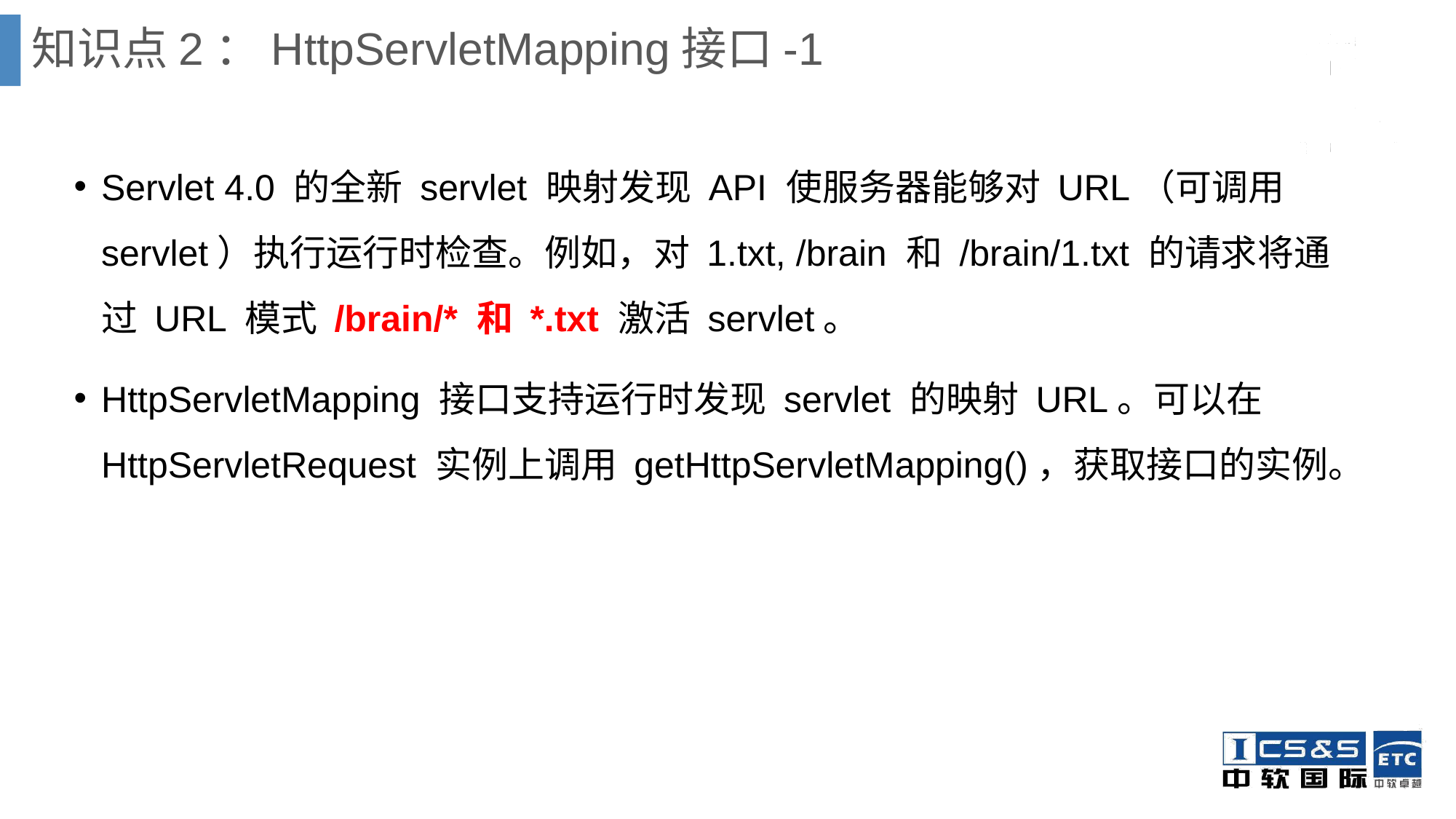

# 知识点2：HttpServletMapping接口-1
Servlet 4.0 的全新 servlet 映射发现 API 使服务器能够对 URL（可调用 servlet）执行运行时检查。例如，对 1.txt, /brain 和 /brain/1.txt 的请求将通过 URL 模式 /brain/* 和 *.txt 激活 servlet。
HttpServletMapping 接口支持运行时发现 servlet 的映射 URL。可以在 HttpServletRequest 实例上调用 getHttpServletMapping()，获取接口的实例。